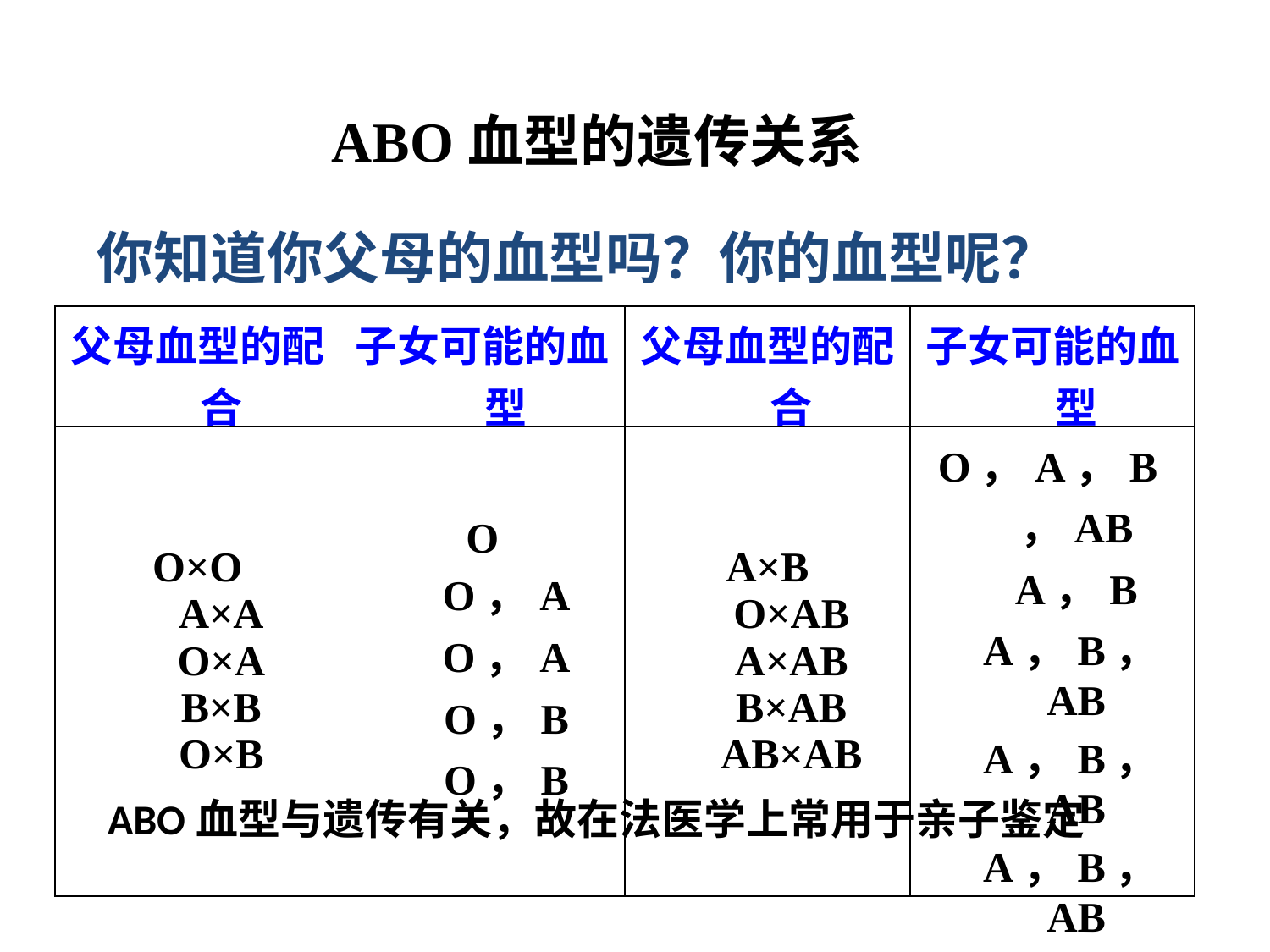

ABO血型的遗传关系

你知道你父母的血型吗？你的血型呢？
| 父母血型的配合 | 子女可能的血型 | 父母血型的配合 | 子女可能的血型 |
| --- | --- | --- | --- |
| O×O A×A O×A B×B O×B | O O，A O，A O，B O，B | A×B O×AB A×AB B×AB AB×AB | O，A，B，AB A，B A，B，AB A，B，AB A，B，AB |
ABO血型与遗传有关，故在法医学上常用于亲子鉴定